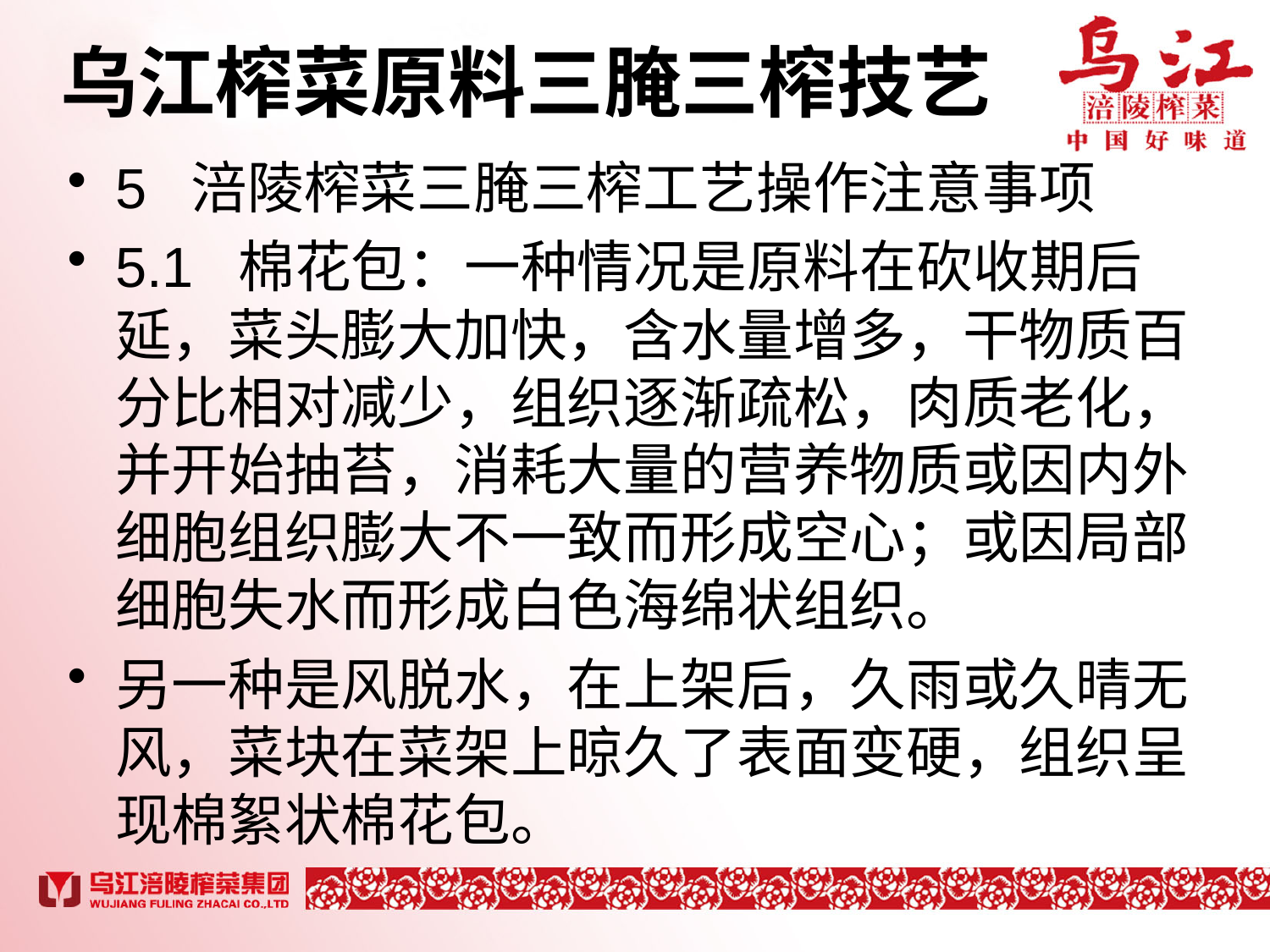

# 乌江榨菜原料三腌三榨技艺
5  涪陵榨菜三腌三榨工艺操作注意事项
5.1  棉花包：一种情况是原料在砍收期后延，菜头膨大加快，含水量增多，干物质百分比相对减少，组织逐渐疏松，肉质老化，并开始抽苔，消耗大量的营养物质或因内外细胞组织膨大不一致而形成空心；或因局部细胞失水而形成白色海绵状组织。
另一种是风脱水，在上架后，久雨或久晴无风，菜块在菜架上晾久了表面变硬，组织呈现棉絮状棉花包。